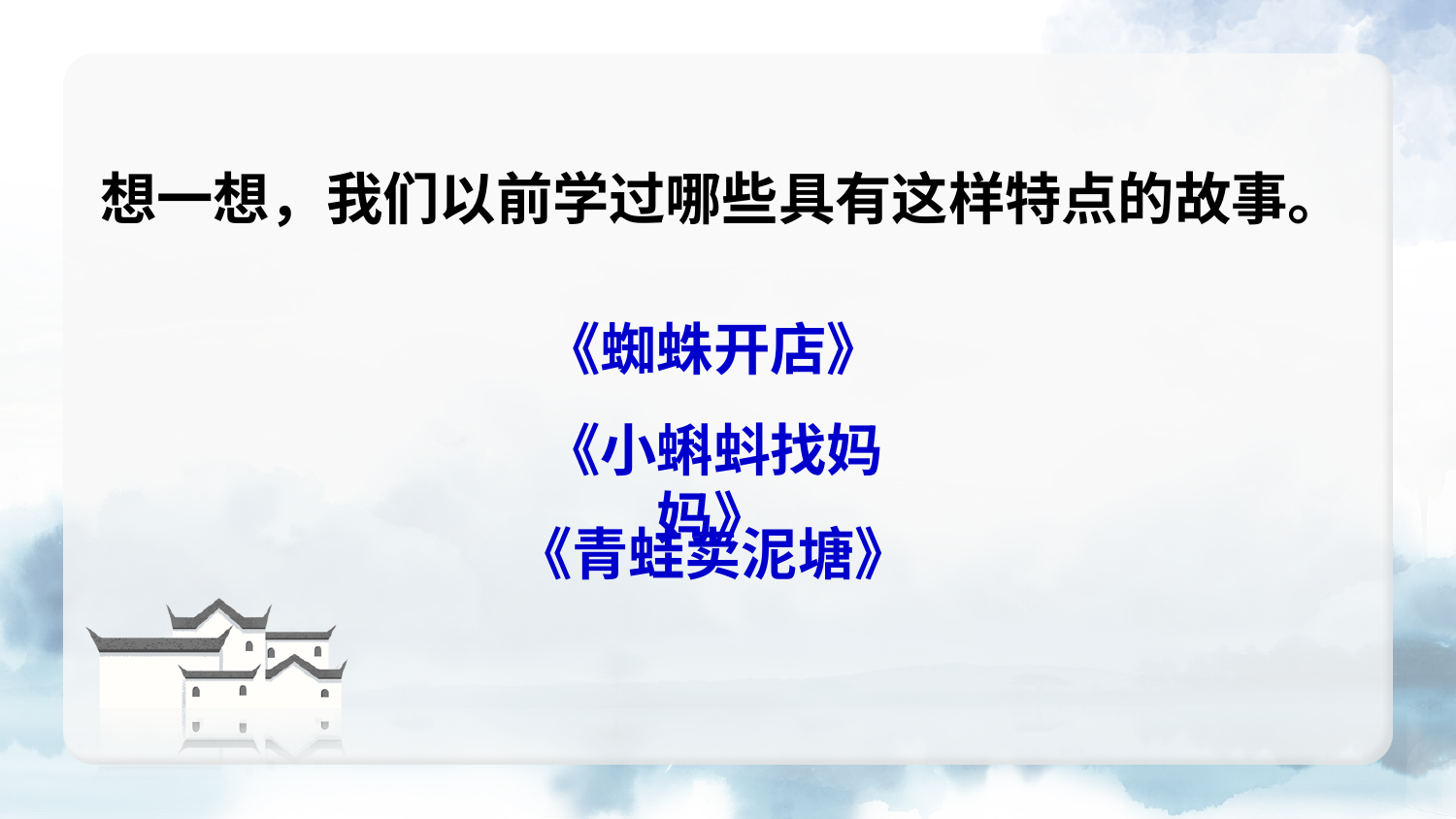

想一想，我们以前学过哪些具有这样特点的故事。
《蜘蛛开店》
《小蝌蚪找妈妈》
《青蛙卖泥塘》